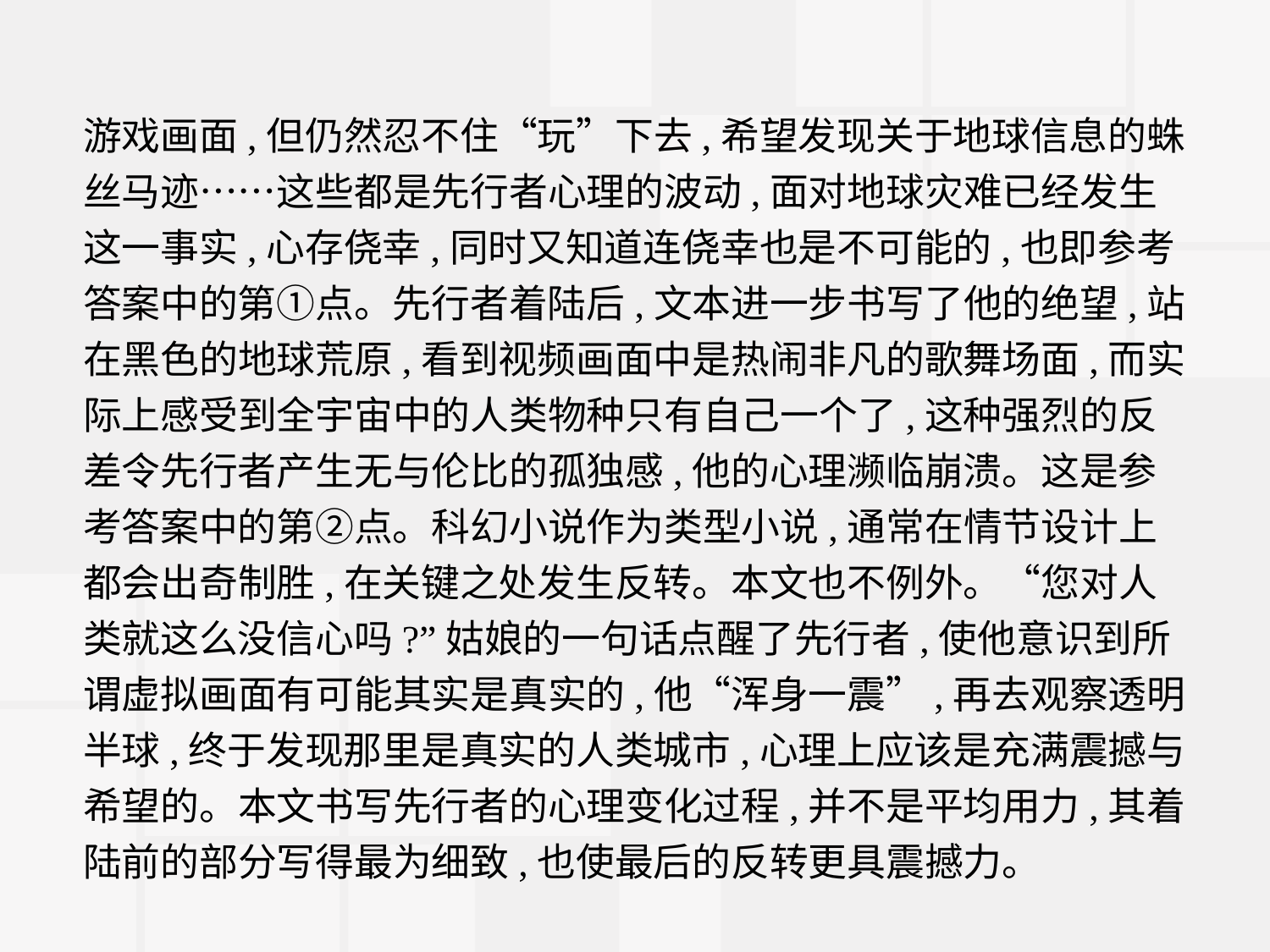

游戏画面,但仍然忍不住“玩”下去,希望发现关于地球信息的蛛丝马迹……这些都是先行者心理的波动,面对地球灾难已经发生这一事实,心存侥幸,同时又知道连侥幸也是不可能的,也即参考答案中的第①点。先行者着陆后,文本进一步书写了他的绝望,站在黑色的地球荒原,看到视频画面中是热闹非凡的歌舞场面,而实际上感受到全宇宙中的人类物种只有自己一个了,这种强烈的反差令先行者产生无与伦比的孤独感,他的心理濒临崩溃。这是参考答案中的第②点。科幻小说作为类型小说,通常在情节设计上都会出奇制胜,在关键之处发生反转。本文也不例外。“您对人类就这么没信心吗?”姑娘的一句话点醒了先行者,使他意识到所谓虚拟画面有可能其实是真实的,他“浑身一震”,再去观察透明半球,终于发现那里是真实的人类城市,心理上应该是充满震撼与希望的。本文书写先行者的心理变化过程,并不是平均用力,其着陆前的部分写得最为细致,也使最后的反转更具震撼力。